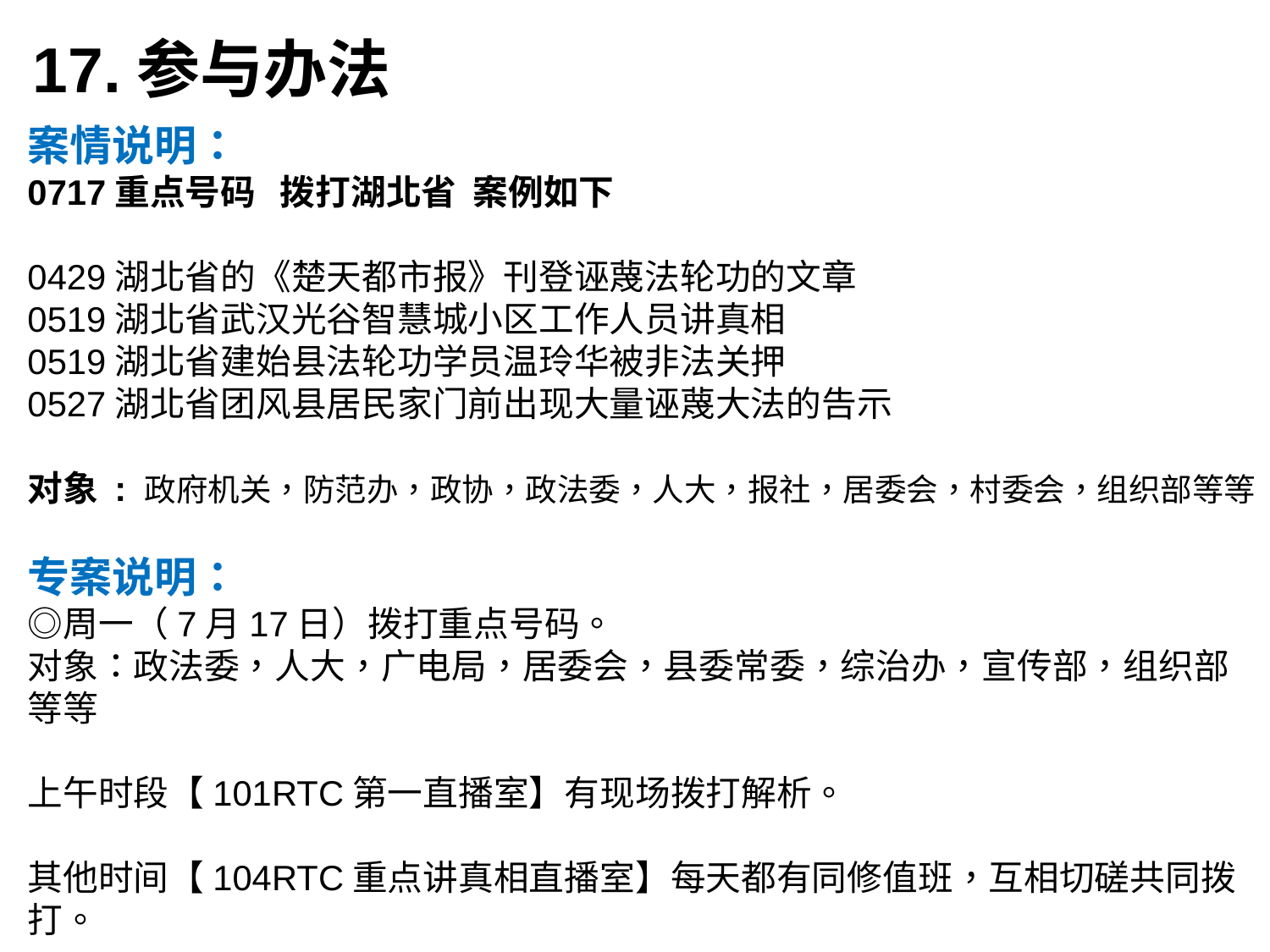

17.参与办法
案情说明：
0717重点号码   拨打湖北省  案例如下

0429湖北省的《楚天都市报》刊登诬蔑法轮功的文章
0519湖北省武汉光谷智慧城小区工作人员讲真相
0519湖北省建始县法轮功学员温玲华被非法关押
0527湖北省团风县居民家门前出现大量诬蔑大法的告示

对象 : 政府机关，防范办，政协，政法委，人大，报社，居委会，村委会，组织部等等

专案说明：
◎周一（7月17日）拨打重点号码。
对象：政法委，人大，广电局，居委会，县委常委，综治办，宣传部，组织部等等
上午时段【101RTC第一直播室】有现场拨打解析。

其他时间【104RTC重点讲真相直播室】每天都有同修值班，互相切磋共同拨打。